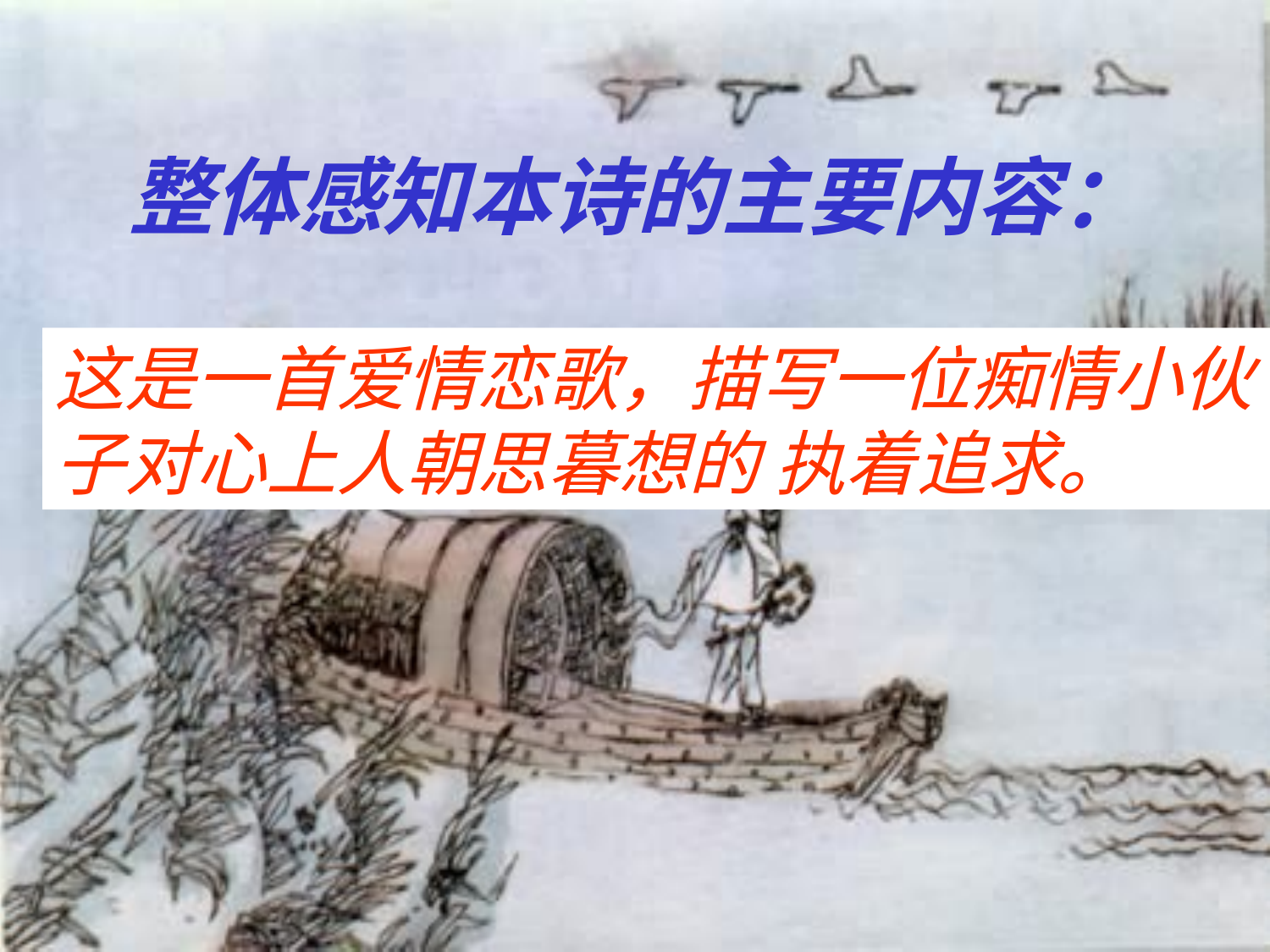

整体感知本诗的主要内容：
这是一首爱情恋歌，描写一位痴情小伙子对心上人朝思暮想的 执着追求。